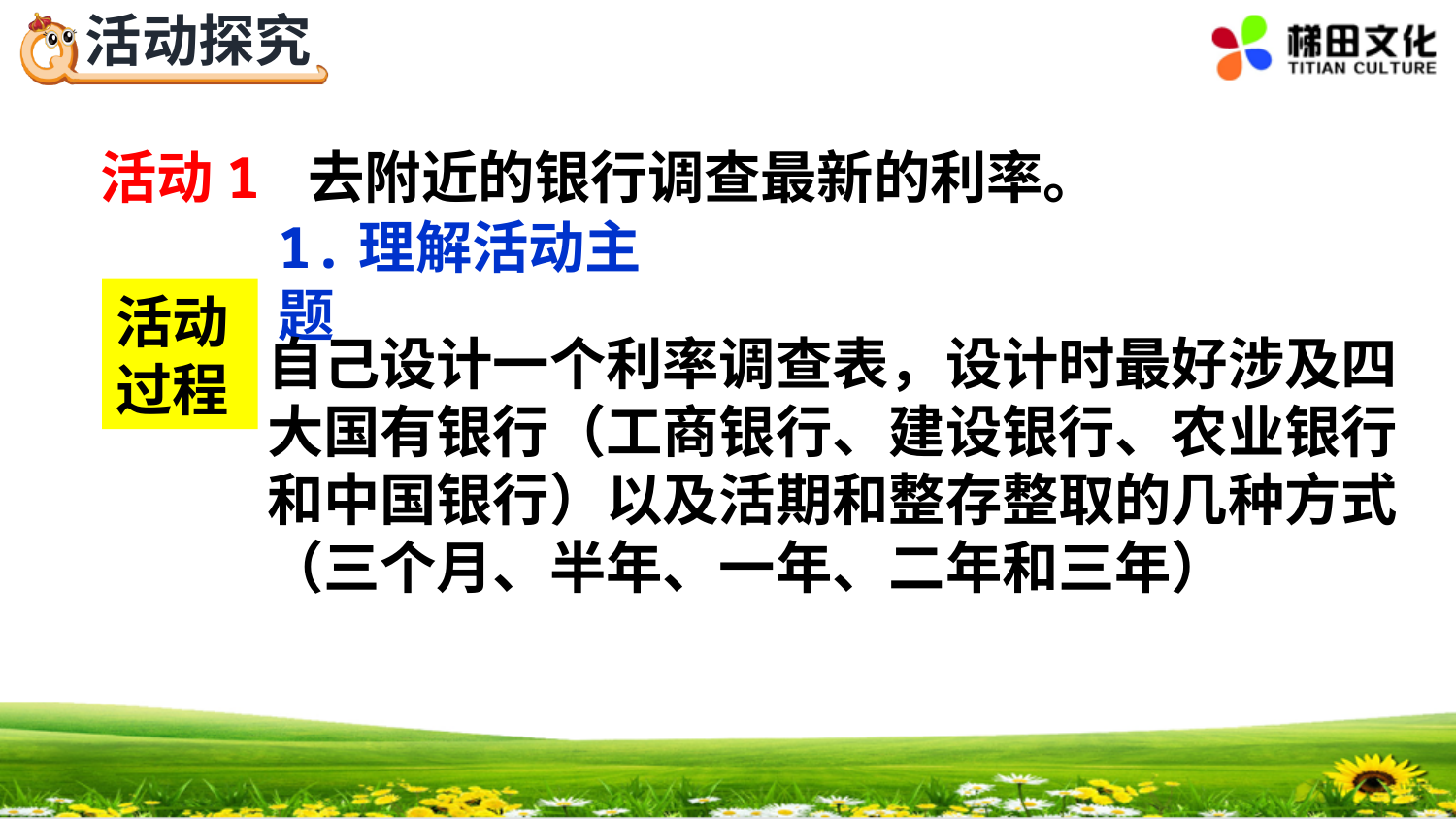

活动1 去附近的银行调查最新的利率。
1.理解活动主题
活动过程
自己设计一个利率调查表，设计时最好涉及四大国有银行（工商银行、建设银行、农业银行和中国银行）以及活期和整存整取的几种方式（三个月、半年、一年、二年和三年）